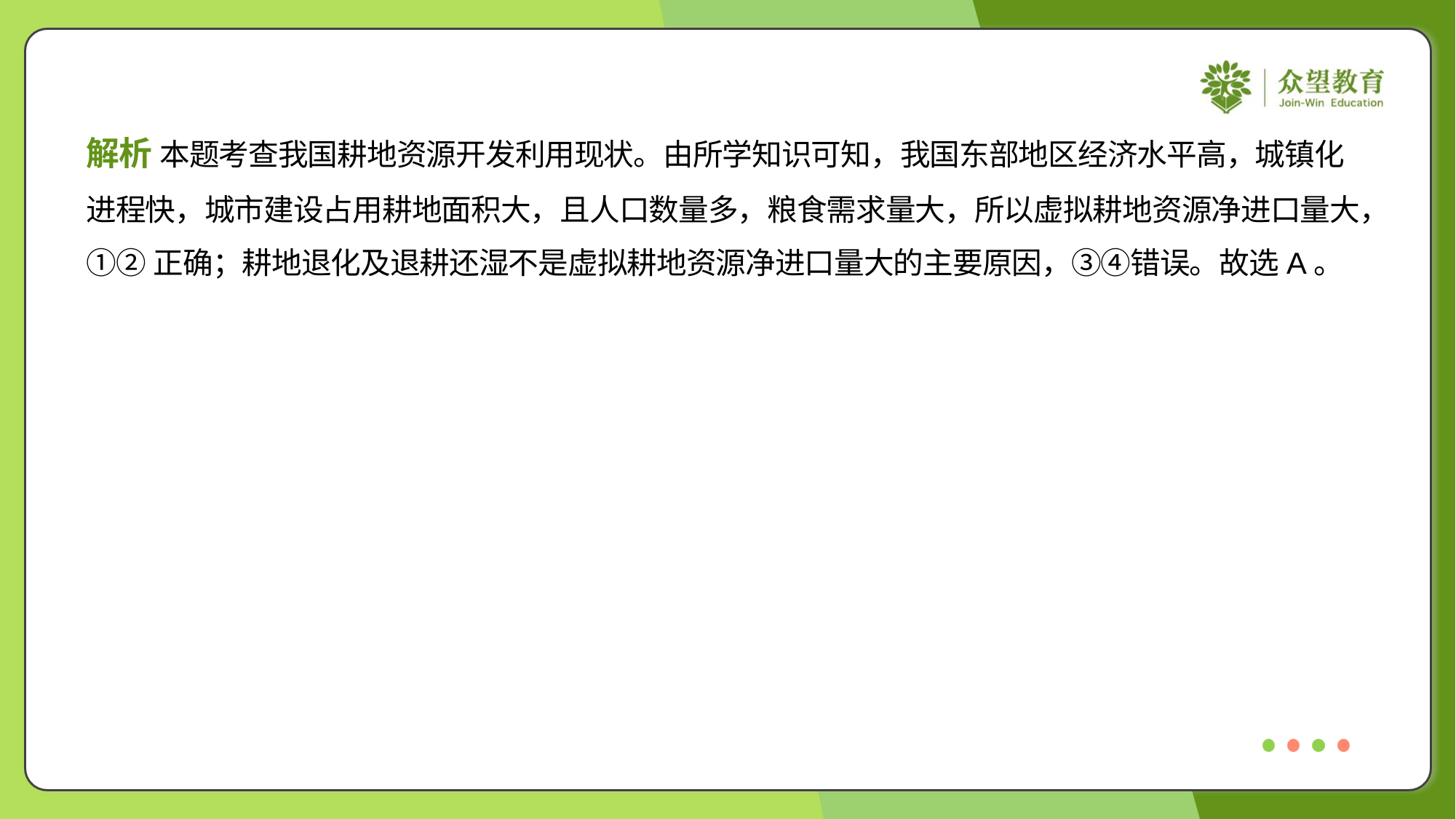

解析 本题考查我国耕地资源开发利用现状。由所学知识可知，我国东部地区经济水平高，城镇化
进程快，城市建设占用耕地面积大，且人口数量多，粮食需求量大，所以虚拟耕地资源净进口量大，
①②正确；耕地退化及退耕还湿不是虚拟耕地资源净进口量大的主要原因，③④错误。故选A。